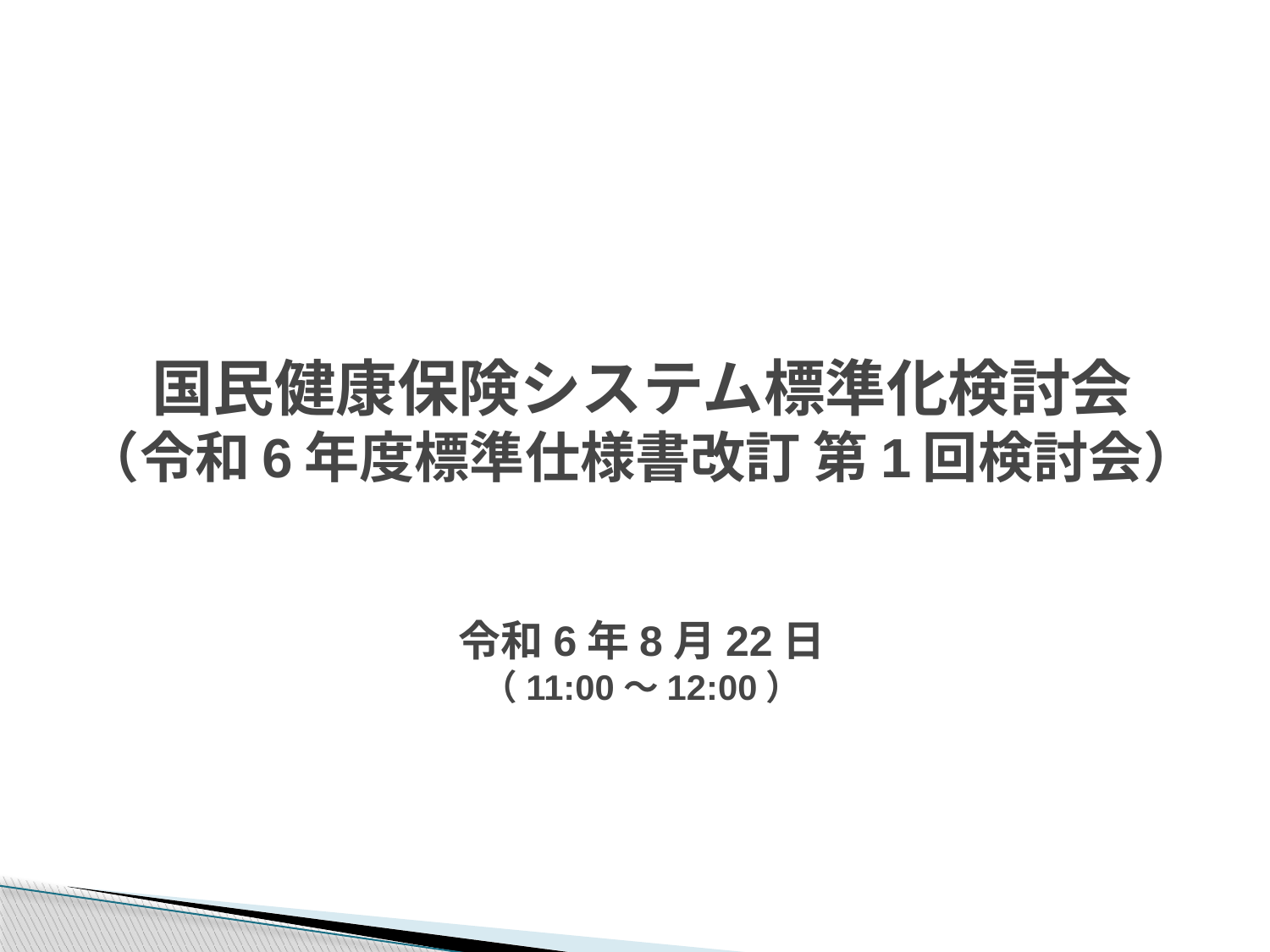

# 国民健康保険システム標準化検討会 （令和6年度標準仕様書改訂 第1回検討会）
令和6年8月22日
（11:00～12:00）